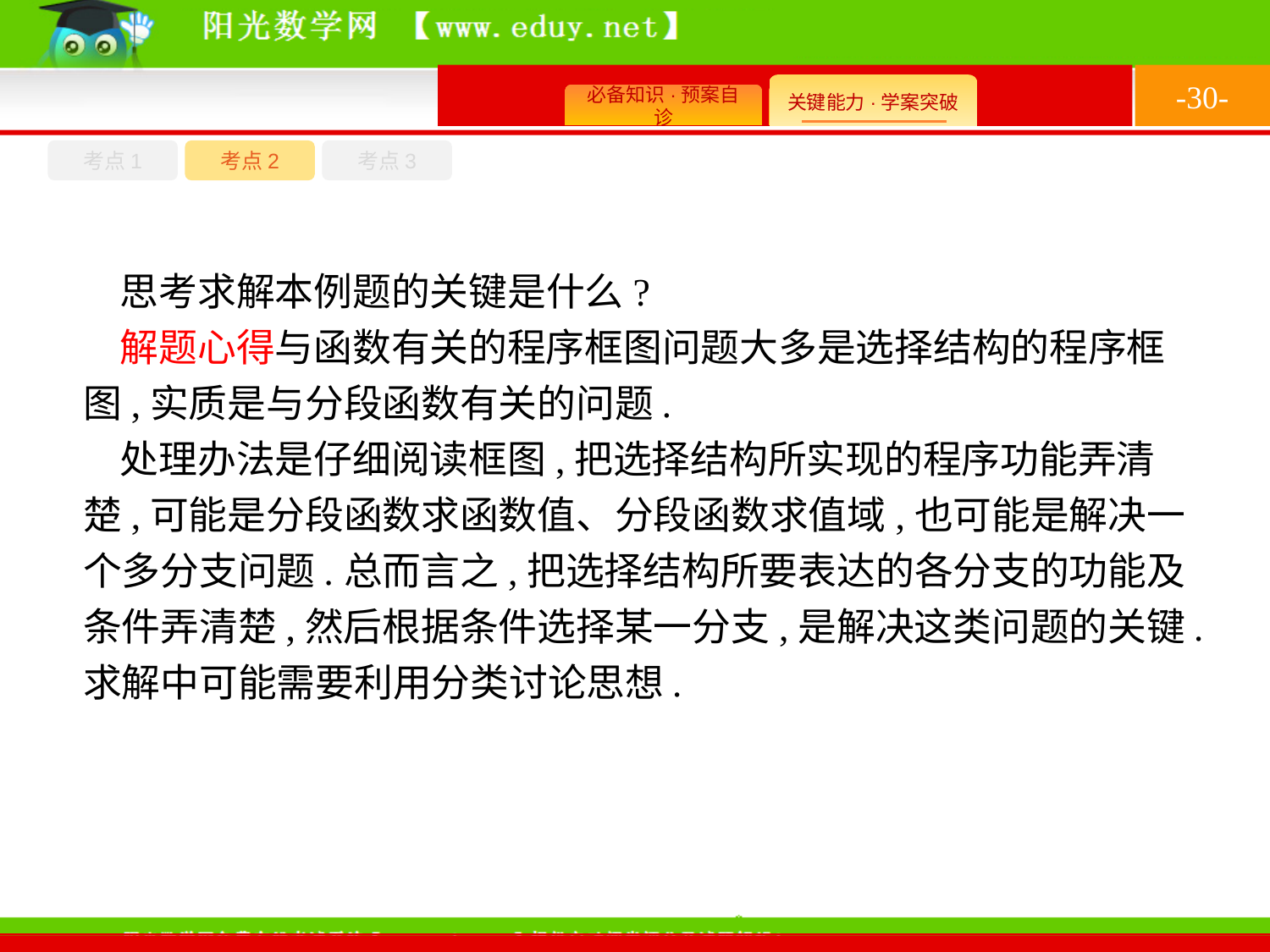

-30-
考点1
考点3
考点2
思考求解本例题的关键是什么?
解题心得与函数有关的程序框图问题大多是选择结构的程序框图,实质是与分段函数有关的问题.
处理办法是仔细阅读框图,把选择结构所实现的程序功能弄清楚,可能是分段函数求函数值、分段函数求值域,也可能是解决一个多分支问题.总而言之,把选择结构所要表达的各分支的功能及条件弄清楚,然后根据条件选择某一分支,是解决这类问题的关键.求解中可能需要利用分类讨论思想.